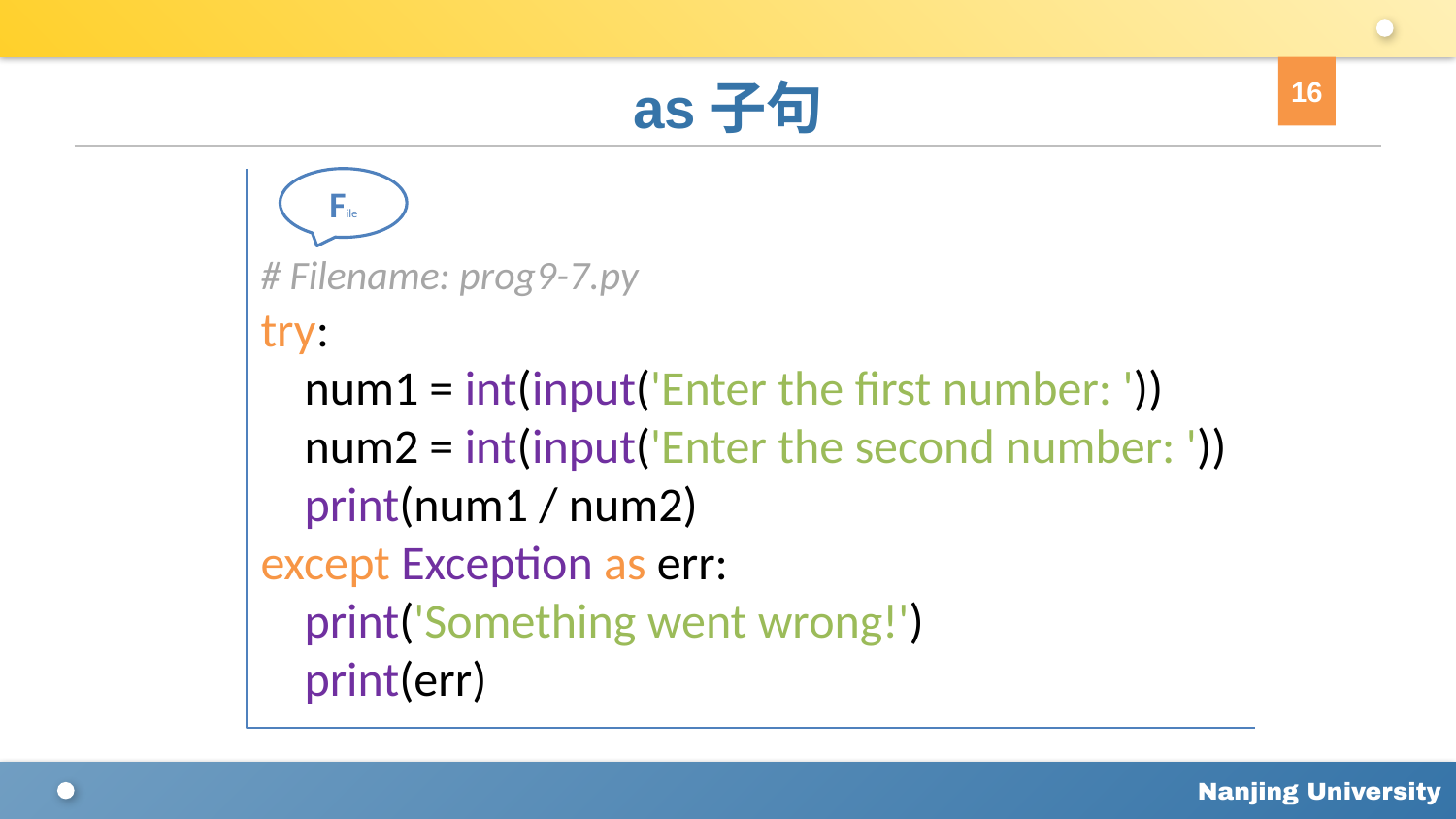

16
# as子句

# Filename: prog9-7.py
try:
    num1 = int(input('Enter the first number: '))
    num2 = int(input('Enter the second number: '))
    print(num1 / num2)
except Exception as err:
    print('Something went wrong!')
    print(err)
File